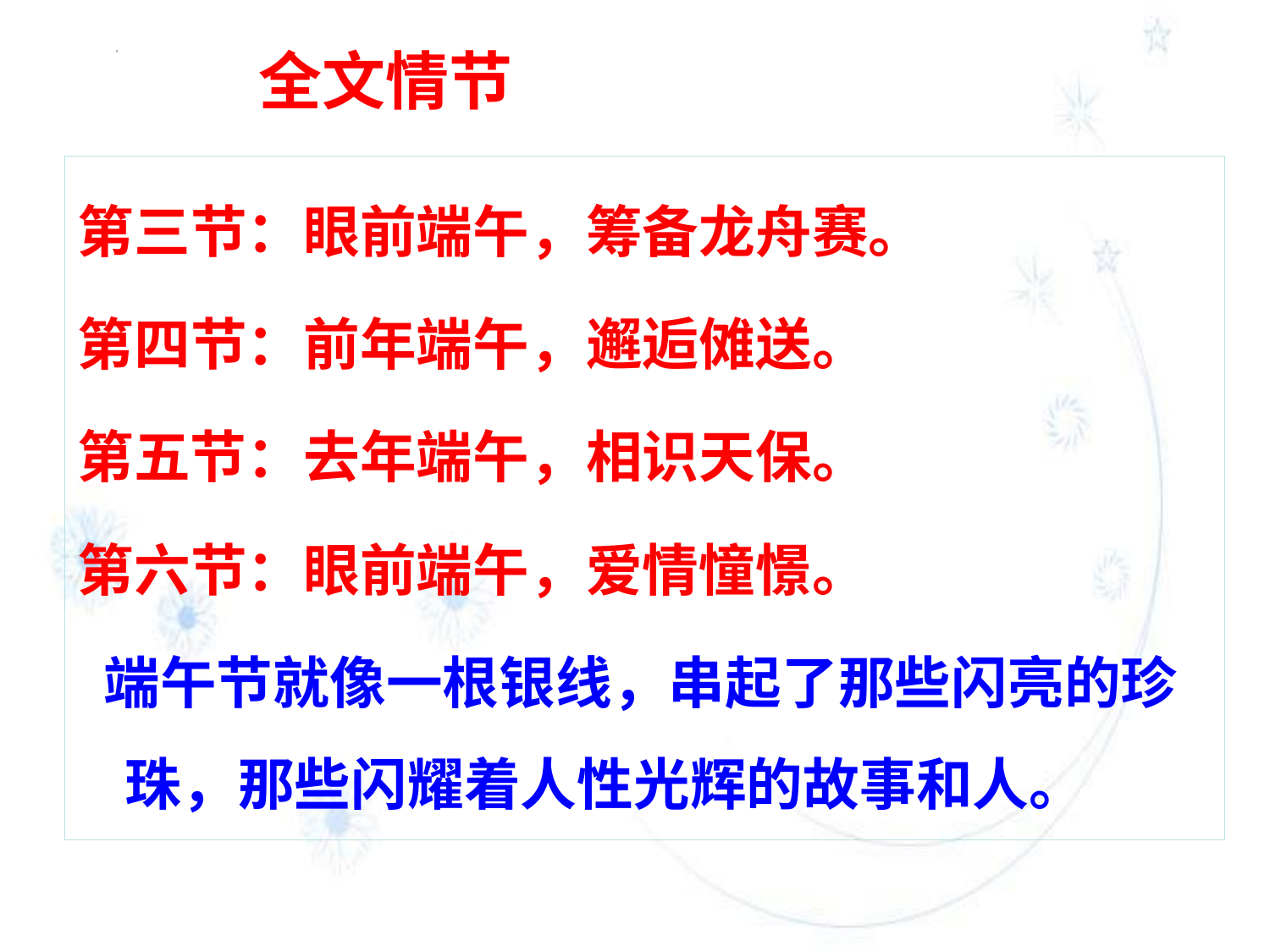

# 全文情节
第三节：眼前端午，筹备龙舟赛。
第四节：前年端午，邂逅傩送。
第五节：去年端午，相识天保。
第六节：眼前端午，爱情憧憬。
 端午节就像一根银线，串起了那些闪亮的珍珠，那些闪耀着人性光辉的故事和人。